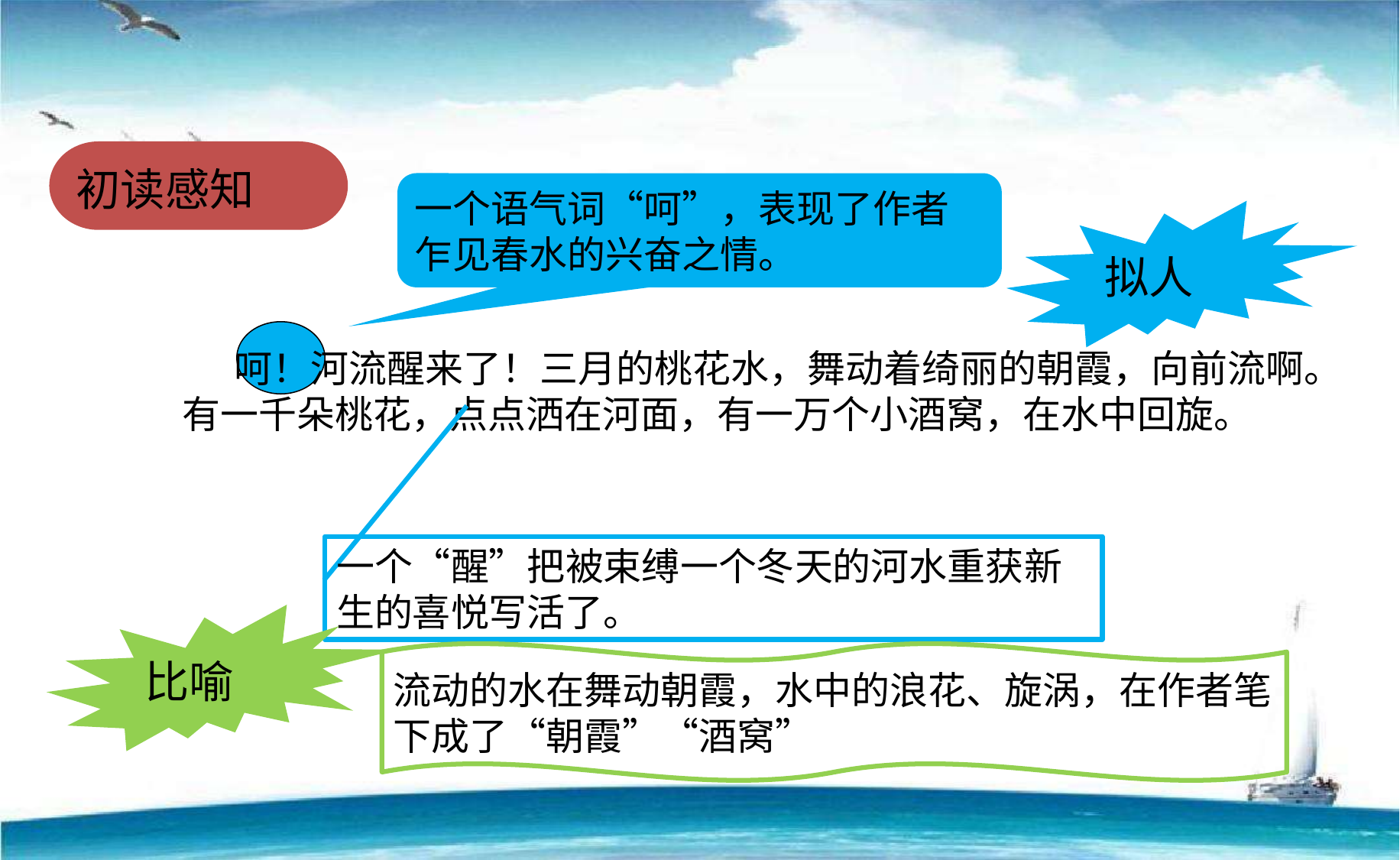

初读感知
一个语气词“呵”，表现了作者乍见春水的兴奋之情。
拟人

     呵！河流醒来了！三月的桃花水，舞动着绮丽的朝霞，向前流啊。有一千朵桃花，点点洒在河面，有一万个小酒窝，在水中回旋。
一个“醒”把被束缚一个冬天的河水重获新生的喜悦写活了。
比喻
流动的水在舞动朝霞，水中的浪花、旋涡，在作者笔下成了“朝霞”“酒窝”